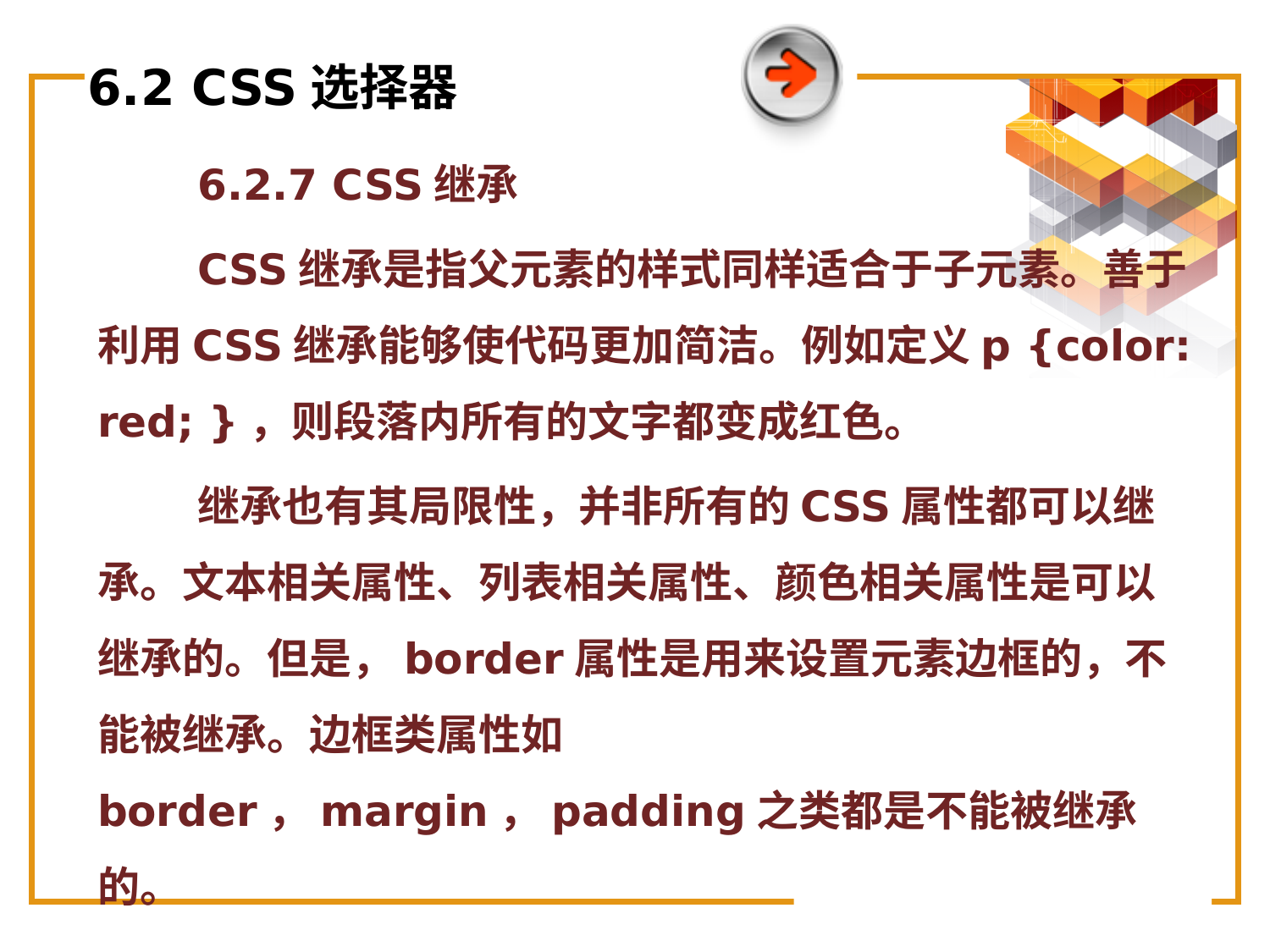

# 6.2 CSS选择器
6.2.7 CSS继承
CSS继承是指父元素的样式同样适合于子元素。善于利用CSS继承能够使代码更加简洁。例如定义p {color: red; }，则段落内所有的文字都变成红色。
继承也有其局限性，并非所有的CSS属性都可以继承。文本相关属性、列表相关属性、颜色相关属性是可以继承的。但是，border属性是用来设置元素边框的，不能被继承。边框类属性如border，margin，padding之类都是不能被继承的。